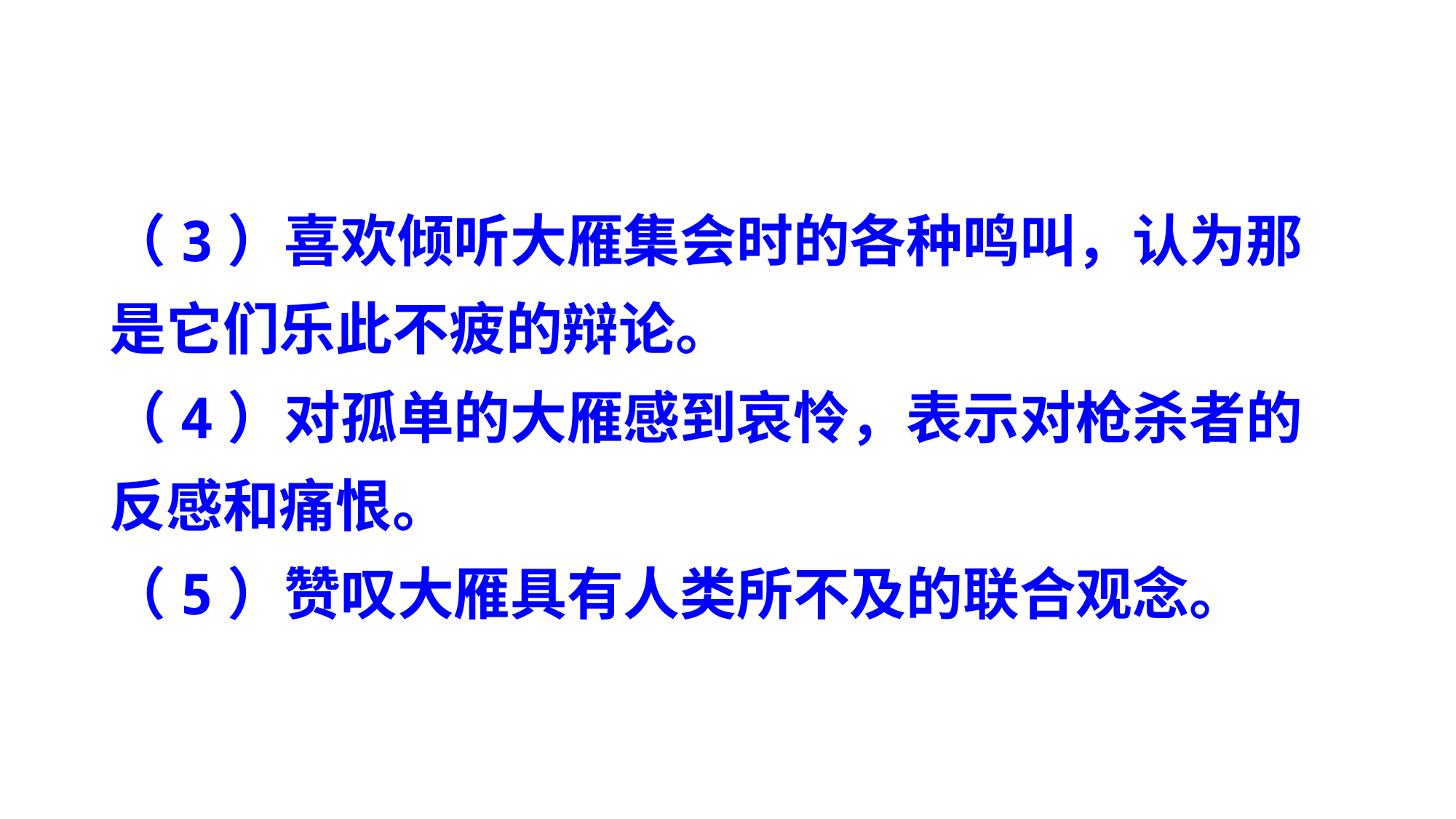

（3）喜欢倾听大雁集会时的各种鸣叫，认为那是它们乐此不疲的辩论。
（4）对孤单的大雁感到哀怜，表示对枪杀者的反感和痛恨。
（5）赞叹大雁具有人类所不及的联合观念。